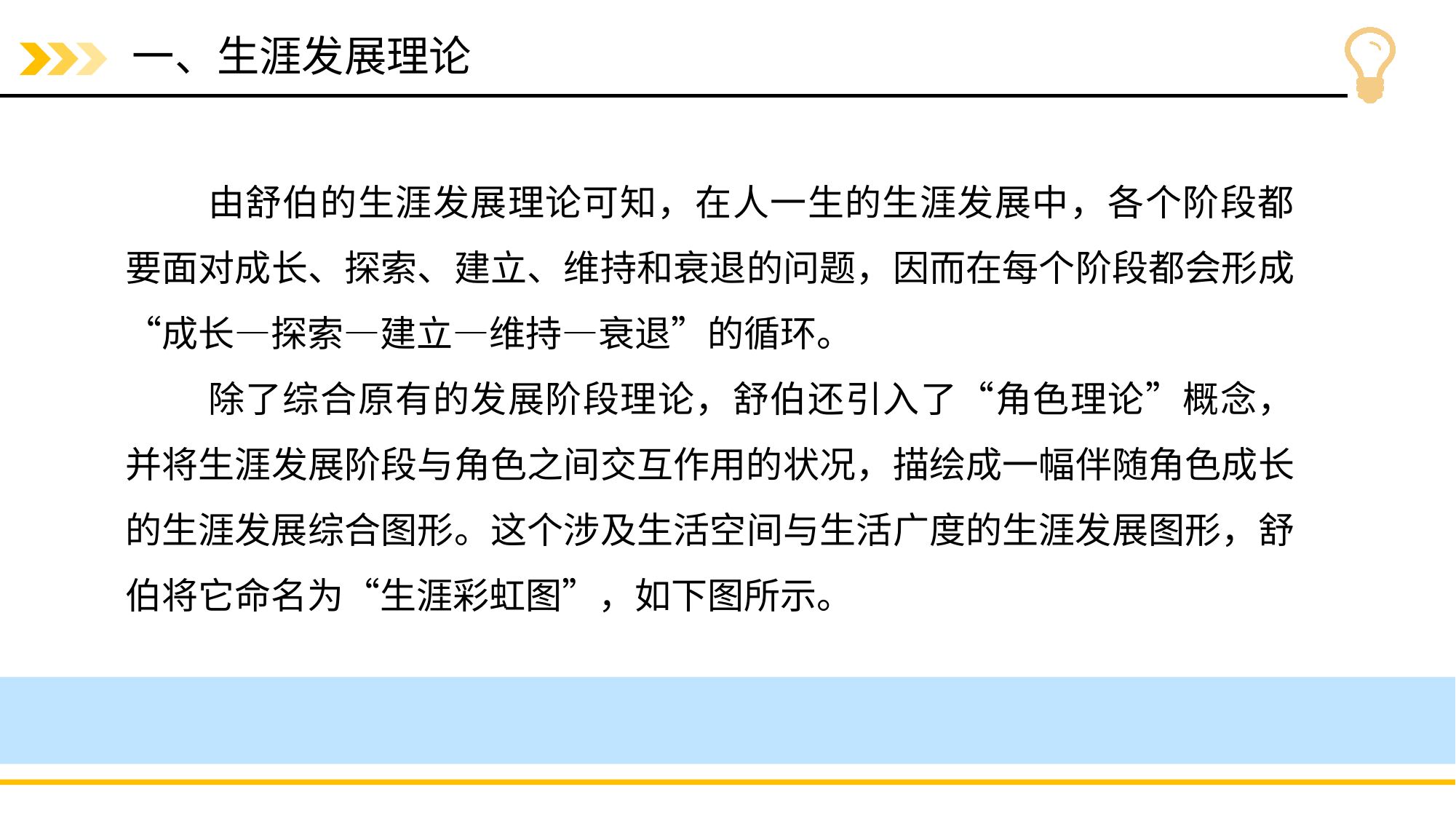

29
# 一、生涯发展理论
  由舒伯的生涯发展理论可知，在人一生的生涯发展中，各个阶段都要面对成长、探索、建立、维持和衰退的问题，因而在每个阶段都会形成“成长—探索—建立—维持—衰退”的循环。
  除了综合原有的发展阶段理论，舒伯还引入了“角色理论”概念，并将生涯发展阶段与角色之间交互作用的状况，描绘成一幅伴随角色成长的生涯发展综合图形。这个涉及生活空间与生活广度的生涯发展图形，舒伯将它命名为“生涯彩虹图”，如下图所示。